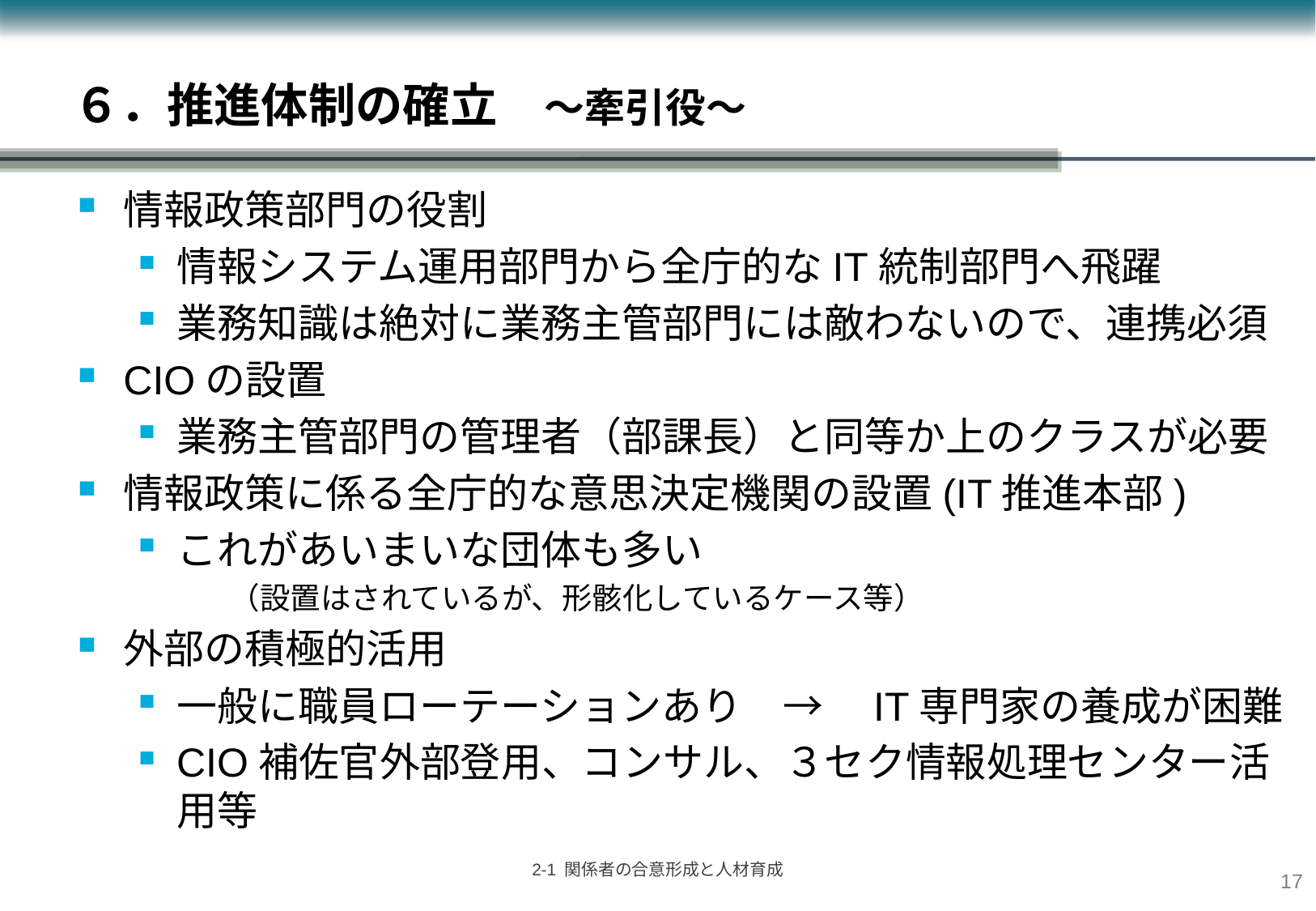

# ６．推進体制の確立　～牽引役～
情報政策部門の役割
情報システム運用部門から全庁的なIT統制部門へ飛躍
業務知識は絶対に業務主管部門には敵わないので、連携必須
CIOの設置
業務主管部門の管理者（部課長）と同等か上のクラスが必要
情報政策に係る全庁的な意思決定機関の設置(IT推進本部)
これがあいまいな団体も多い
　　　（設置はされているが、形骸化しているケース等）
外部の積極的活用
一般に職員ローテーションあり　→　IT専門家の養成が困難
CIO補佐官外部登用、コンサル、３セク情報処理センター活用等
17
2-1 関係者の合意形成と人材育成